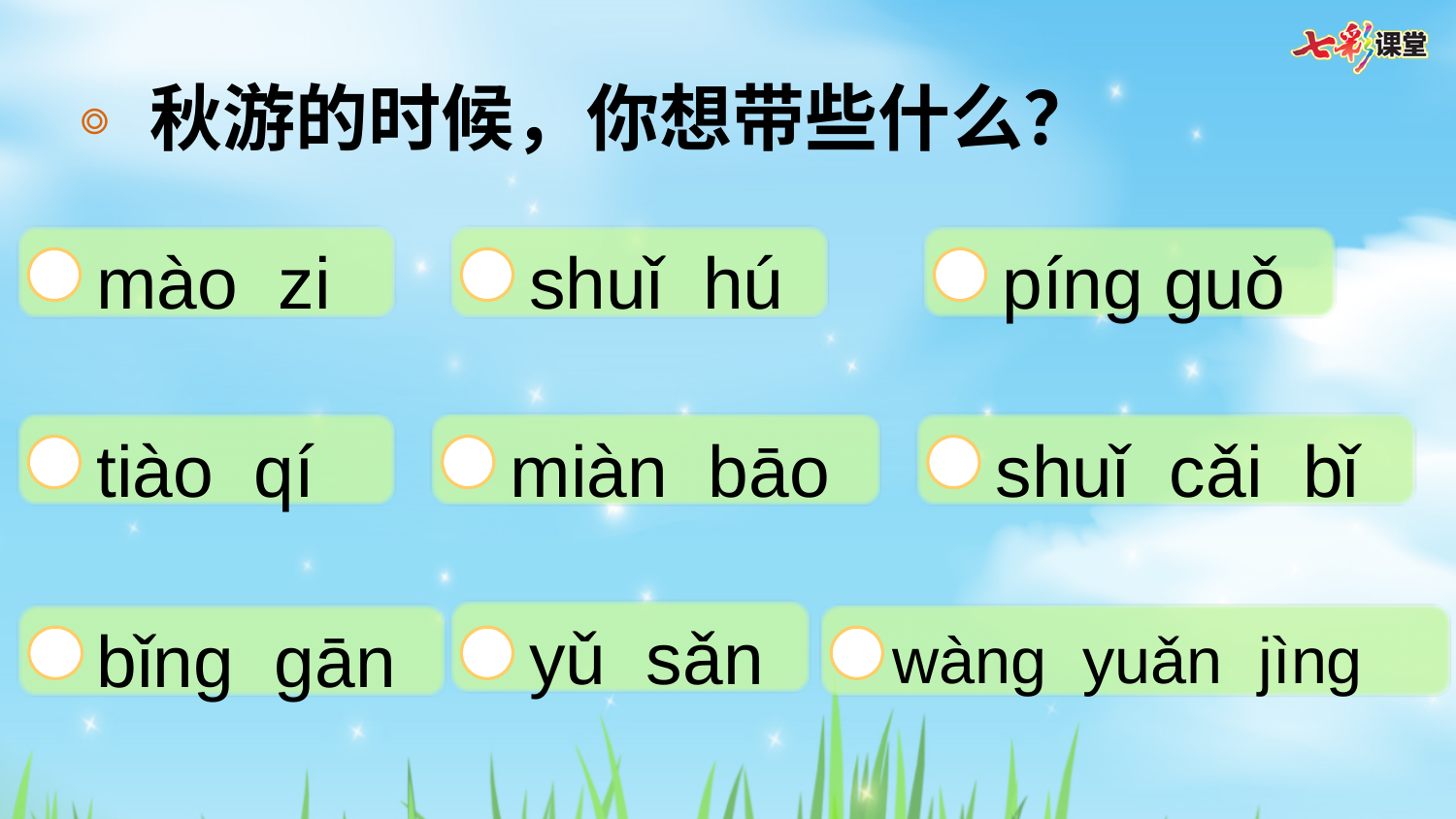

秋游的时候，你想带些什么？
   mào  zi

   shuǐ  hú

   píng guǒ

   tiào  qí

   miàn  bāo

   shuǐ  cǎi  bǐ

   yǔ  sǎn

   bǐng  gān

   wàng  yuǎn  jìng